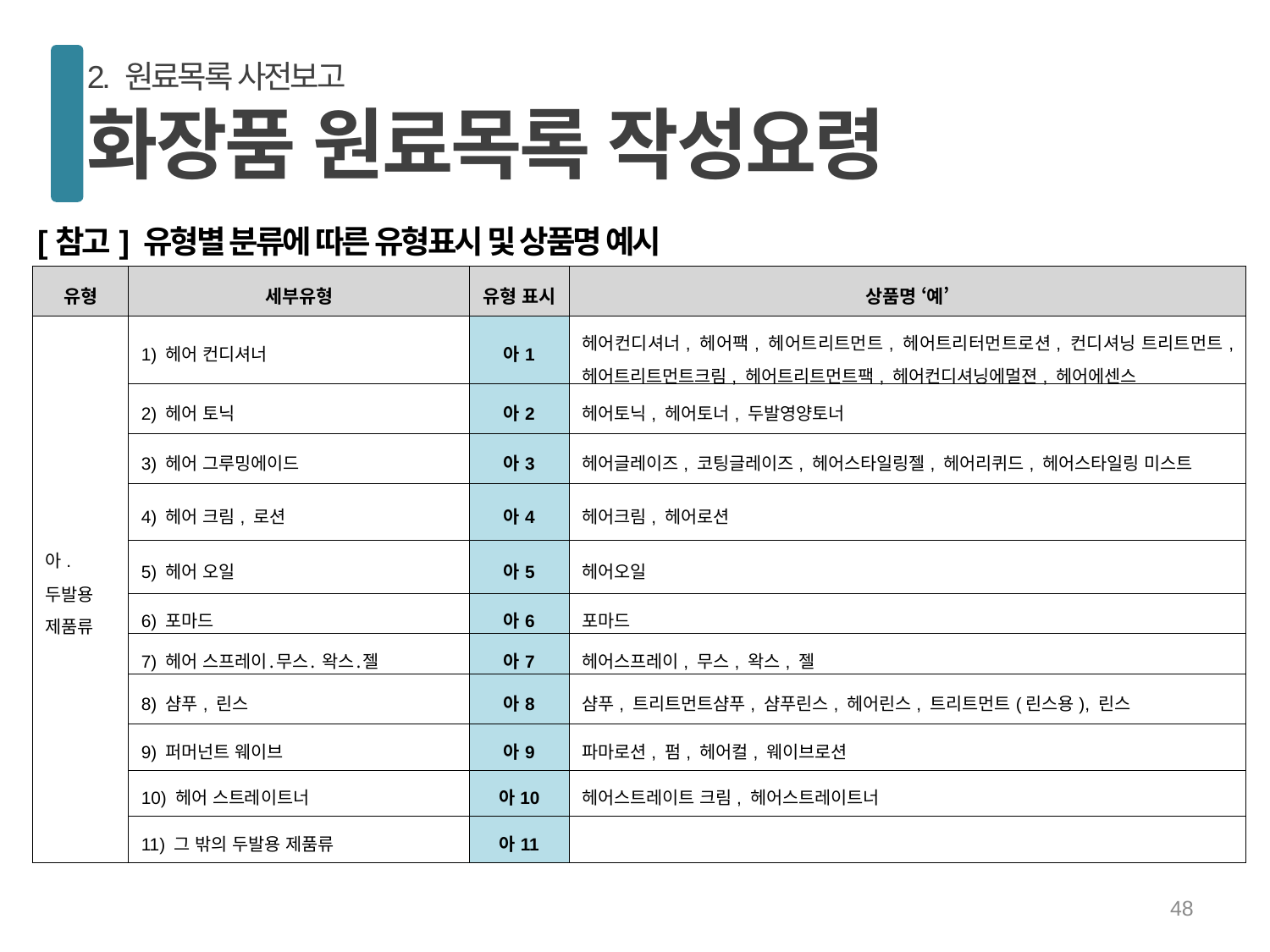

2. 원료목록 사전보고
화장품 원료목록 작성요령
[참고] 유형별 분류에 따른 유형표시 및 상품명 예시
| 유형 | 세부유형 | 유형 표시 | 상품명 ‘예’ |
| --- | --- | --- | --- |
| 아. 두발용 제품류 | 1) 헤어 컨디셔너 | 아1 | 헤어컨디셔너, 헤어팩, 헤어트리트먼트, 헤어트리터먼트로션, 컨디셔닝 트리트먼트, 헤어트리트먼트크림, 헤어트리트먼트팩, 헤어컨디셔닝에멀젼, 헤어에센스 |
|  | 2) 헤어 토닉 | 아2 | 헤어토닉, 헤어토너, 두발영양토너 |
|  | 3) 헤어 그루밍에이드 | 아3 | 헤어글레이즈, 코팅글레이즈, 헤어스타일링젤, 헤어리퀴드, 헤어스타일링 미스트 |
|  | 4) 헤어 크림, 로션 | 아4 | 헤어크림, 헤어로션 |
|  | 5) 헤어 오일 | 아5 | 헤어오일 |
|  | 6) 포마드 | 아6 | 포마드 |
|  | 7) 헤어 스프레이․무스․ 왁스․젤 | 아7 | 헤어스프레이, 무스, 왁스, 젤 |
|  | 8) 샴푸, 린스 | 아8 | 샴푸, 트리트먼트샴푸, 샴푸린스, 헤어린스, 트리트먼트(린스용), 린스 |
|  | 9) 퍼머넌트 웨이브 | 아9 | 파마로션, 펌, 헤어컬, 웨이브로션 |
|  | 10) 헤어 스트레이트너 | 아10 | 헤어스트레이트 크림, 헤어스트레이트너 |
|  | 11) 그 밖의 두발용 제품류 | 아11 |  |
48